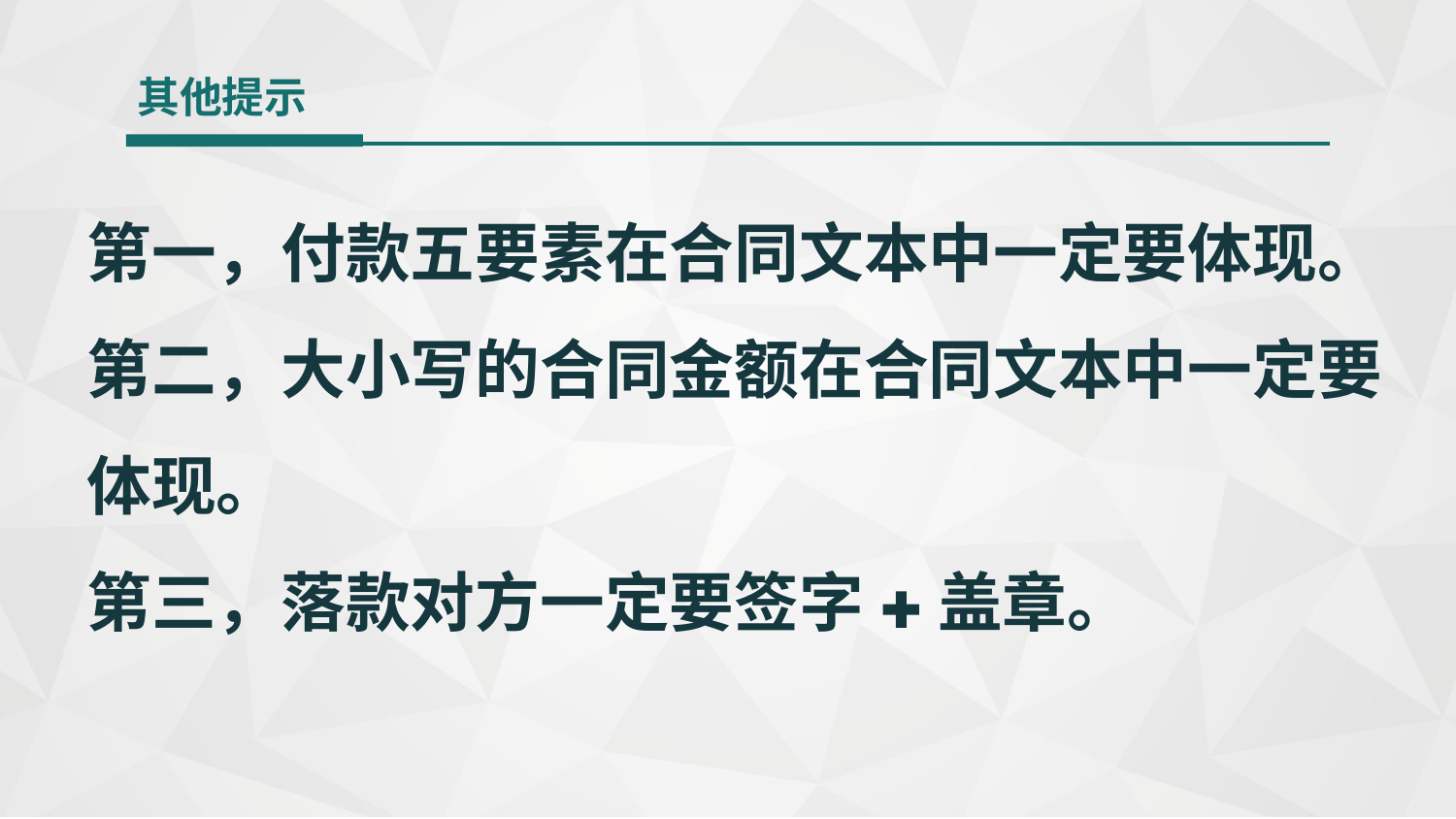

其他提示

第一，付款五要素在合同文本中一定要体现。
第二，大小写的合同金额在合同文本中一定要体现。
第三，落款对方一定要签字+盖章。